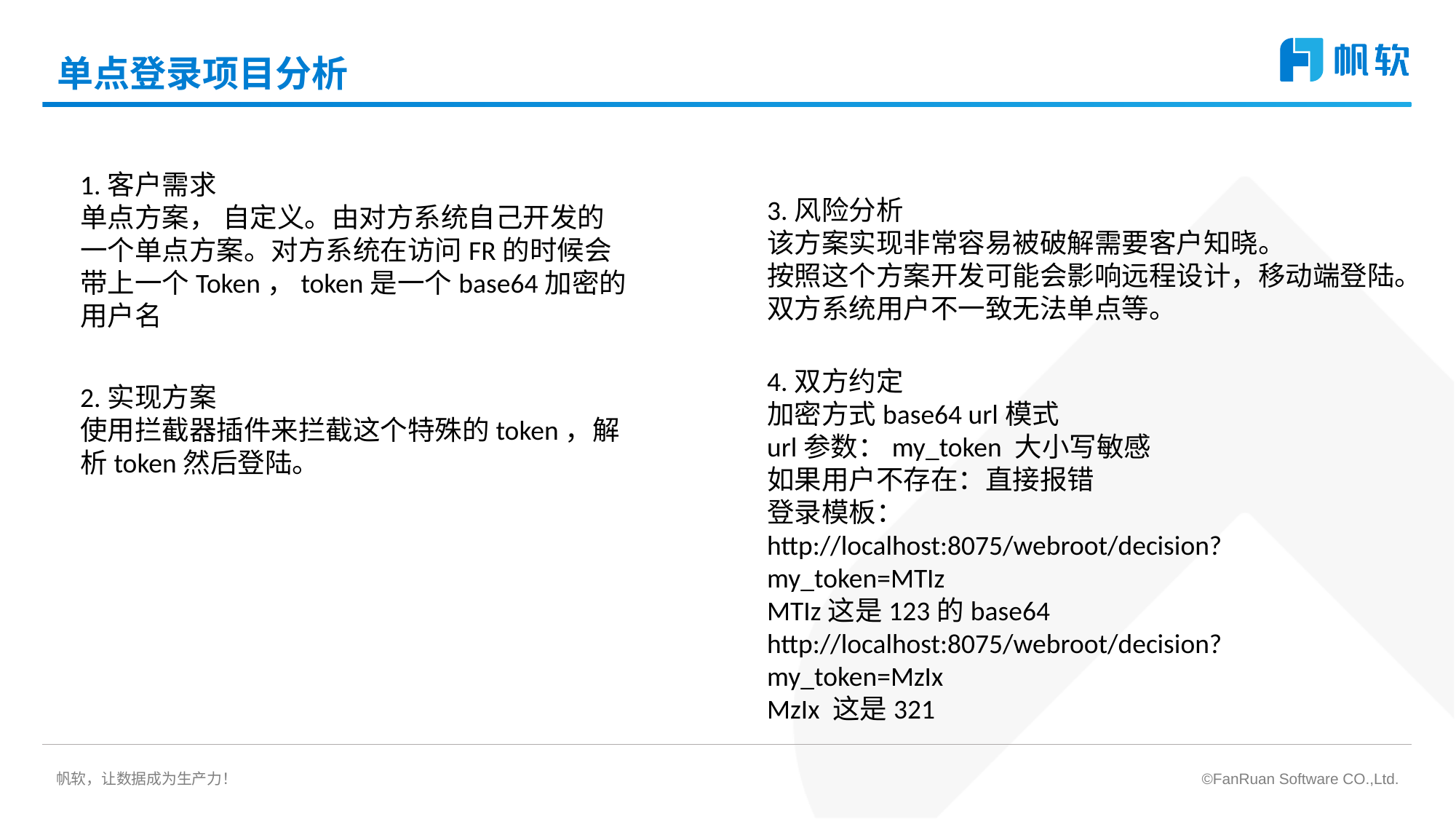

# 单点登录项目分析
1.客户需求
单点方案， 自定义。由对方系统自己开发的一个单点方案。对方系统在访问FR的时候会带上一个Token，token是一个base64加密的用户名
3.风险分析
该方案实现非常容易被破解需要客户知晓。
按照这个方案开发可能会影响远程设计，移动端登陆。
双方系统用户不一致无法单点等。
4.双方约定
加密方式base64 url模式
url参数：my_token 大小写敏感
如果用户不存在：直接报错
登录模板：
http://localhost:8075/webroot/decision?my_token=MTIz
MTIz这是123的base64
http://localhost:8075/webroot/decision?my_token=MzIx
MzIx 这是321
2.实现方案
使用拦截器插件来拦截这个特殊的token，解析token然后登陆。